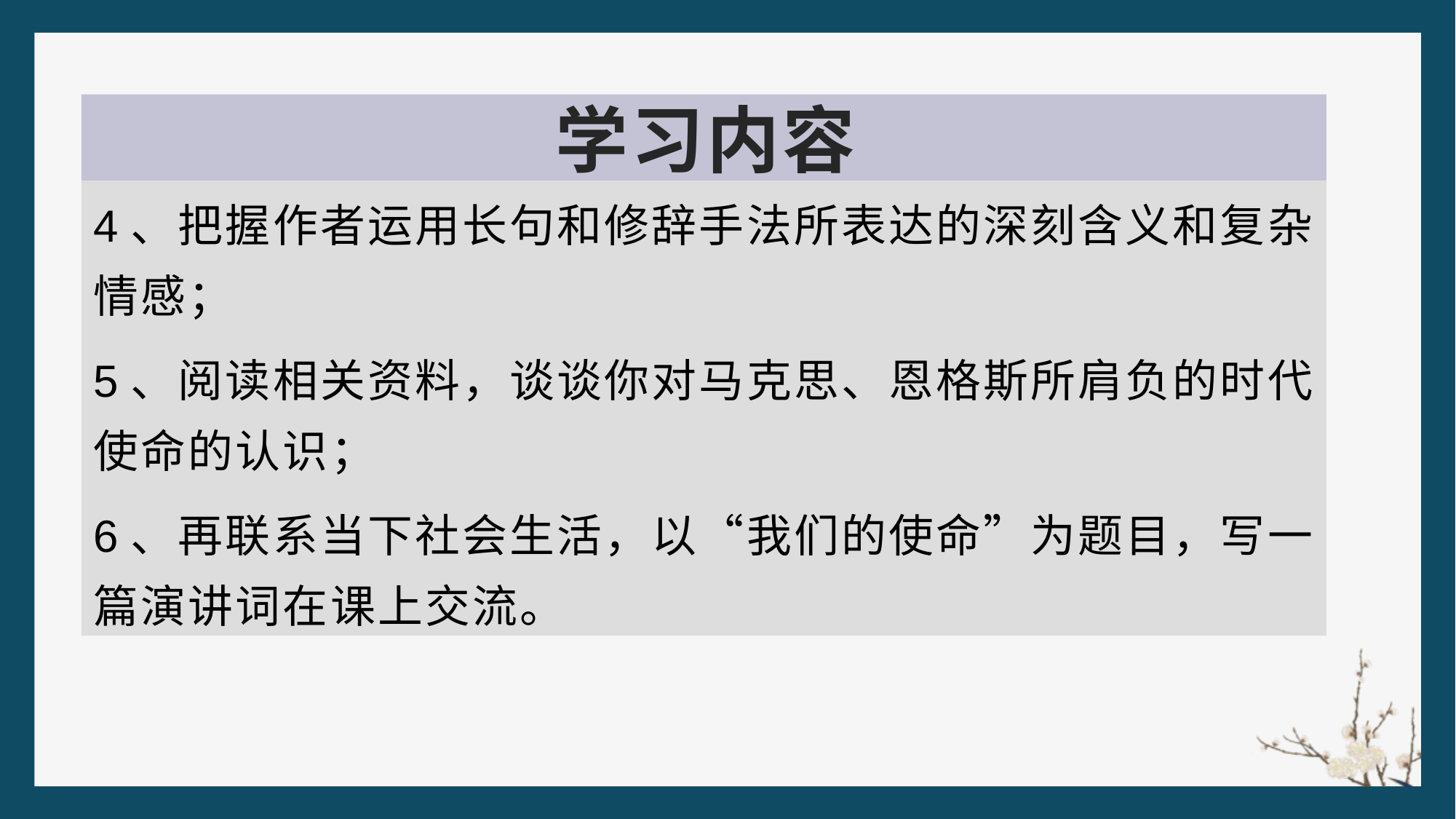

# 学习内容
4、把握作者运用长句和修辞手法所表达的深刻含义和复杂情感；
5、阅读相关资料，谈谈你对马克思、恩格斯所肩负的时代使命的认识；
6、再联系当下社会生活，以“我们的使命”为题目，写一篇演讲词在课上交流。